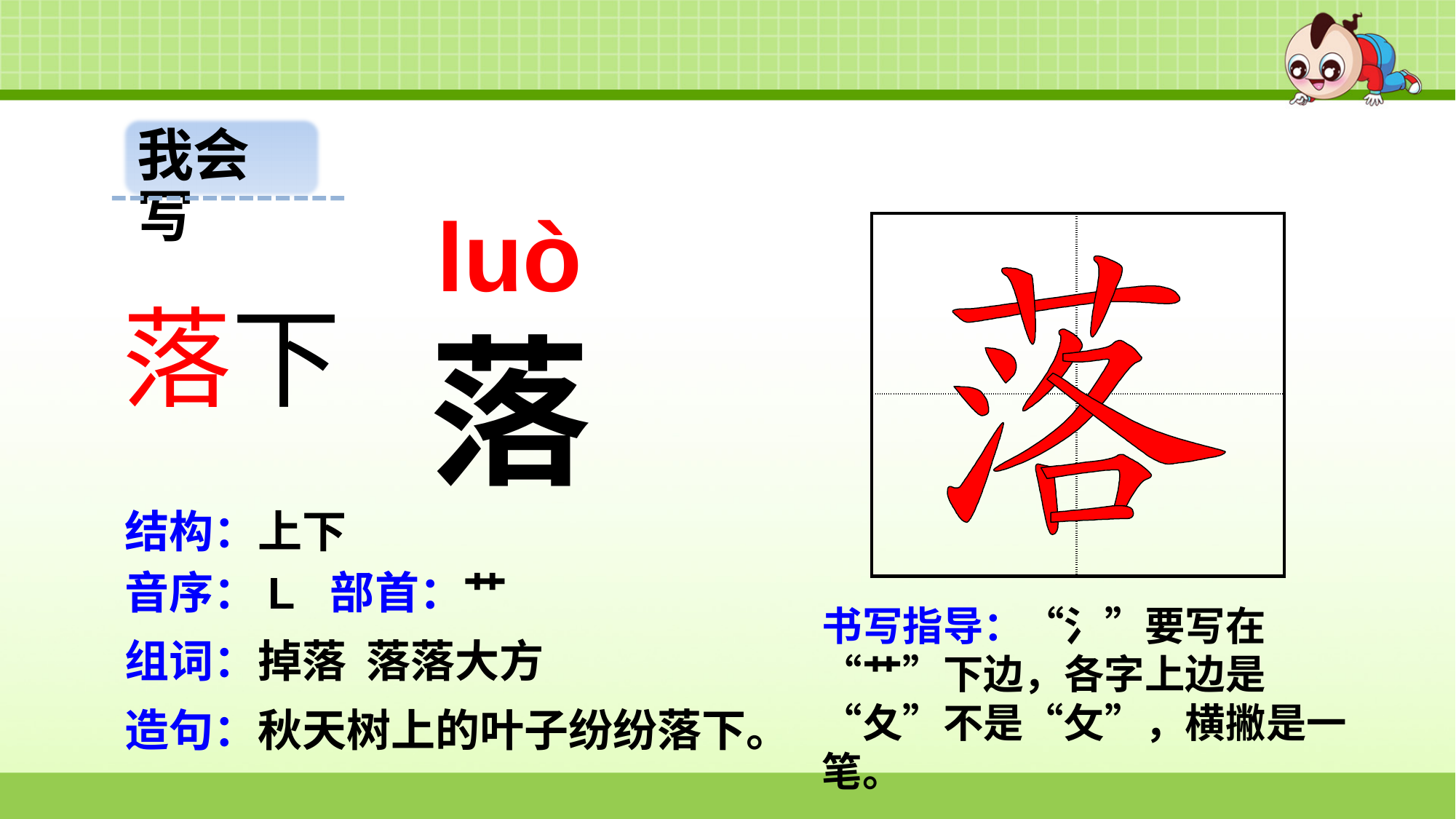

我会写

luò
|  |  |
| --- | --- |
|  |  |

落下

落

结构：上下

音序：L  部首：艹
书写指导：“氵”要写在“艹”下边，各字上边是“夂”不是“攵”，横撇是一笔。
组词：掉落  落落大方
造句：秋天树上的叶子纷纷落下。